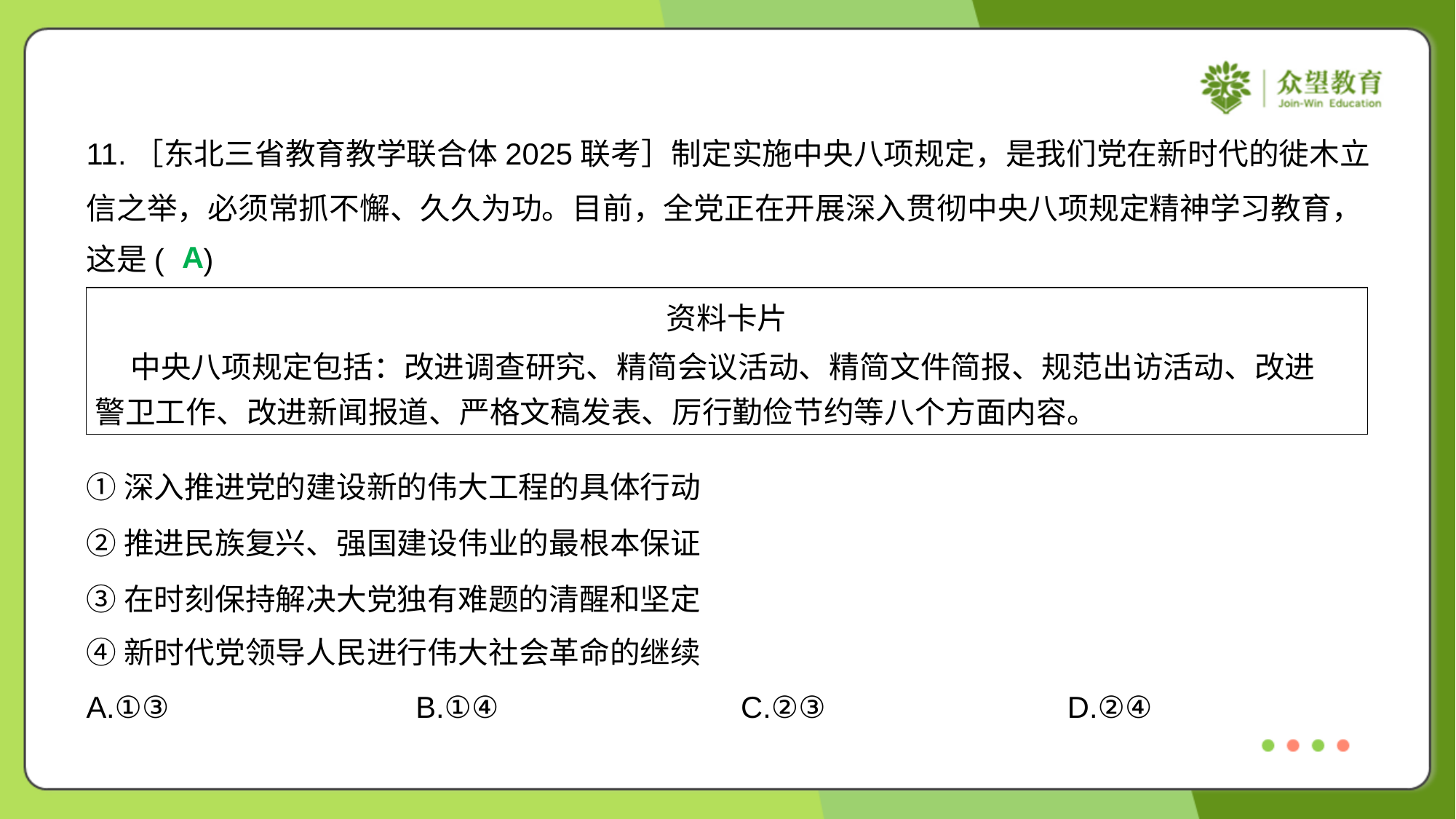

11.［东北三省教育教学联合体2025联考］制定实施中央八项规定，是我们党在新时代的徙木立
信之举，必须常抓不懈、久久为功。目前，全党正在开展深入贯彻中央八项规定精神学习教育，
这是(     )
A
| 资料卡片 中央八项规定包括：改进调查研究、精简会议活动、精简文件简报、规范出访活动、改进 警卫工作、改进新闻报道、严格文稿发表、厉行勤俭节约等八个方面内容。 |
| --- |
①深入推进党的建设新的伟大工程的具体行动
②推进民族复兴、强国建设伟业的最根本保证
③在时刻保持解决大党独有难题的清醒和坚定
④新时代党领导人民进行伟大社会革命的继续
A.①③	B.①④	C.②③	D.②④